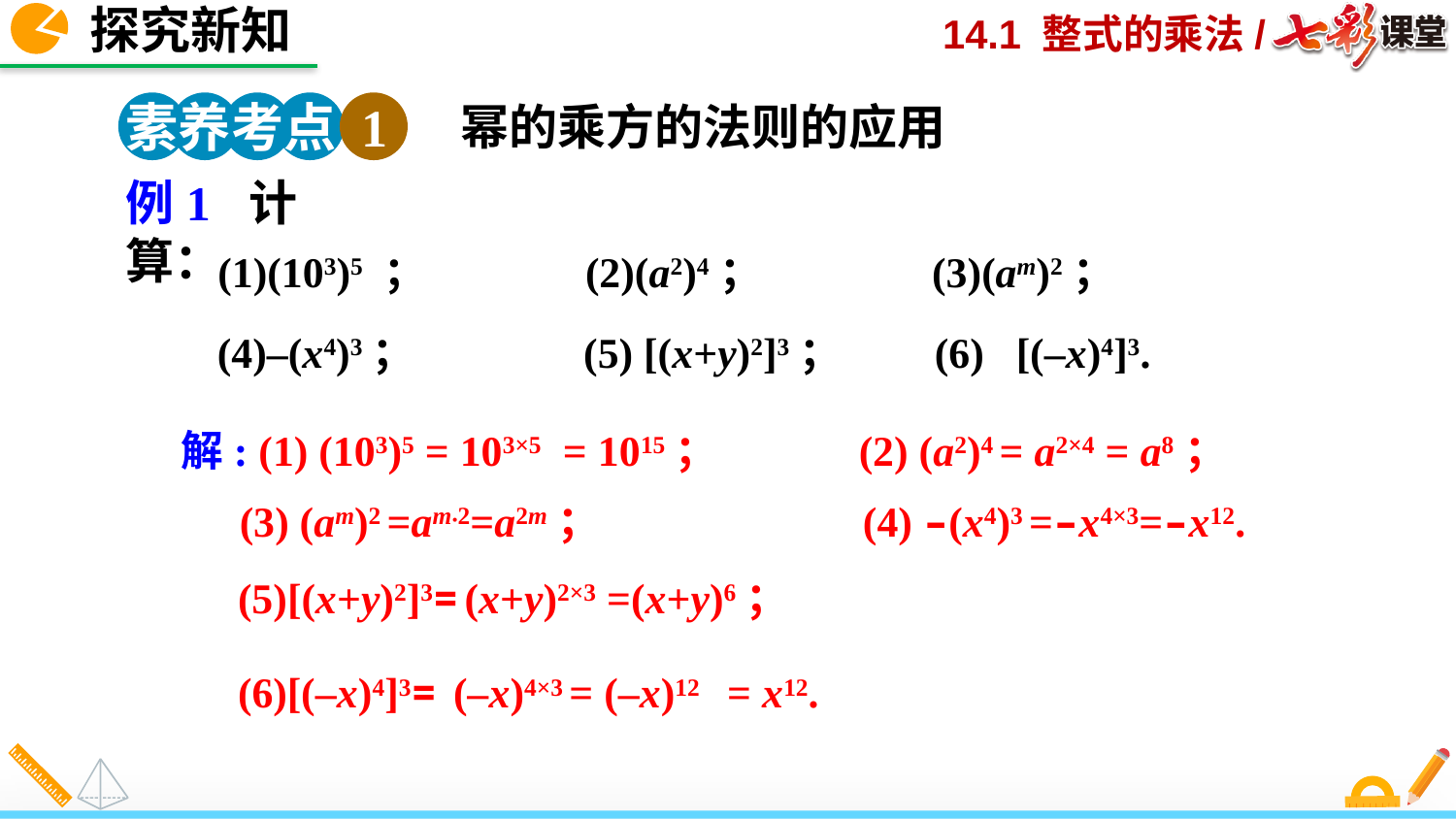

探究新知

素养考点 1

幂的乘方的法则的应用
例1  计算：
(3)(am)2；
(1)(103)5 ；
(2)(a2)4；
(4)–(x4)3；
(5) [(x+y)2]3；
(6)   [(–x)4]3.
解: (1) (103)5 = 103×5  = 1015；
(2) (a2)4 = a2×4 = a8；
(3) (am)2 =am·2=a2m；
(4) –(x4)3 =–x4×3=–x12.
(5)[(x+y)2]3= (x+y)2×3 =(x+y)6；
(6)[(–x)4]3=  (–x)4×3 = (–x)12   = x12.